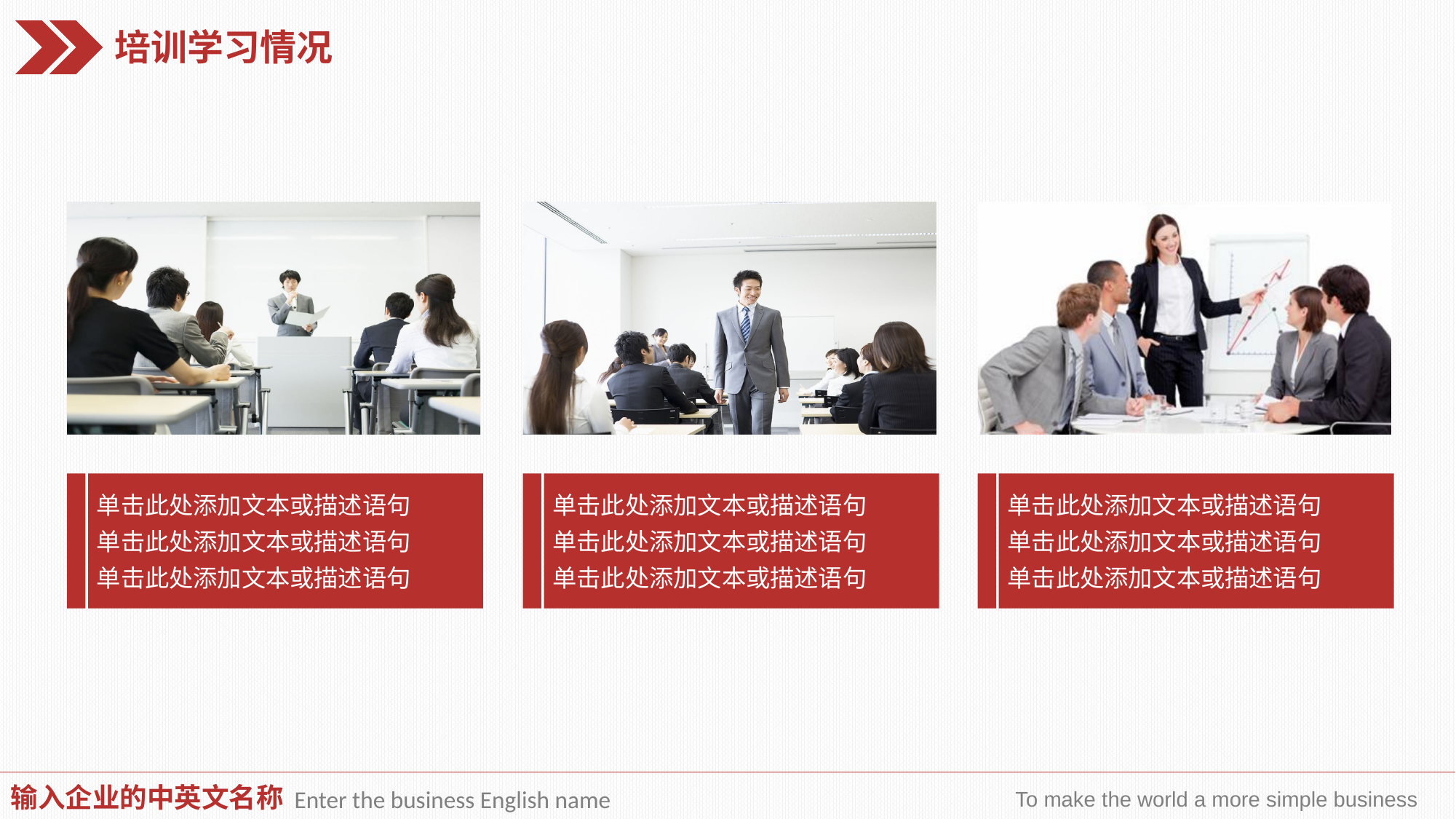

培训学习情况

单击此处添加文本或描述语句
单击此处添加文本或描述语句
单击此处添加文本或描述语句

单击此处添加文本或描述语句
单击此处添加文本或描述语句
单击此处添加文本或描述语句

单击此处添加文本或描述语句
单击此处添加文本或描述语句
单击此处添加文本或描述语句

输入企业的中英文名称
Enter the business English name
To make the world a more simple business